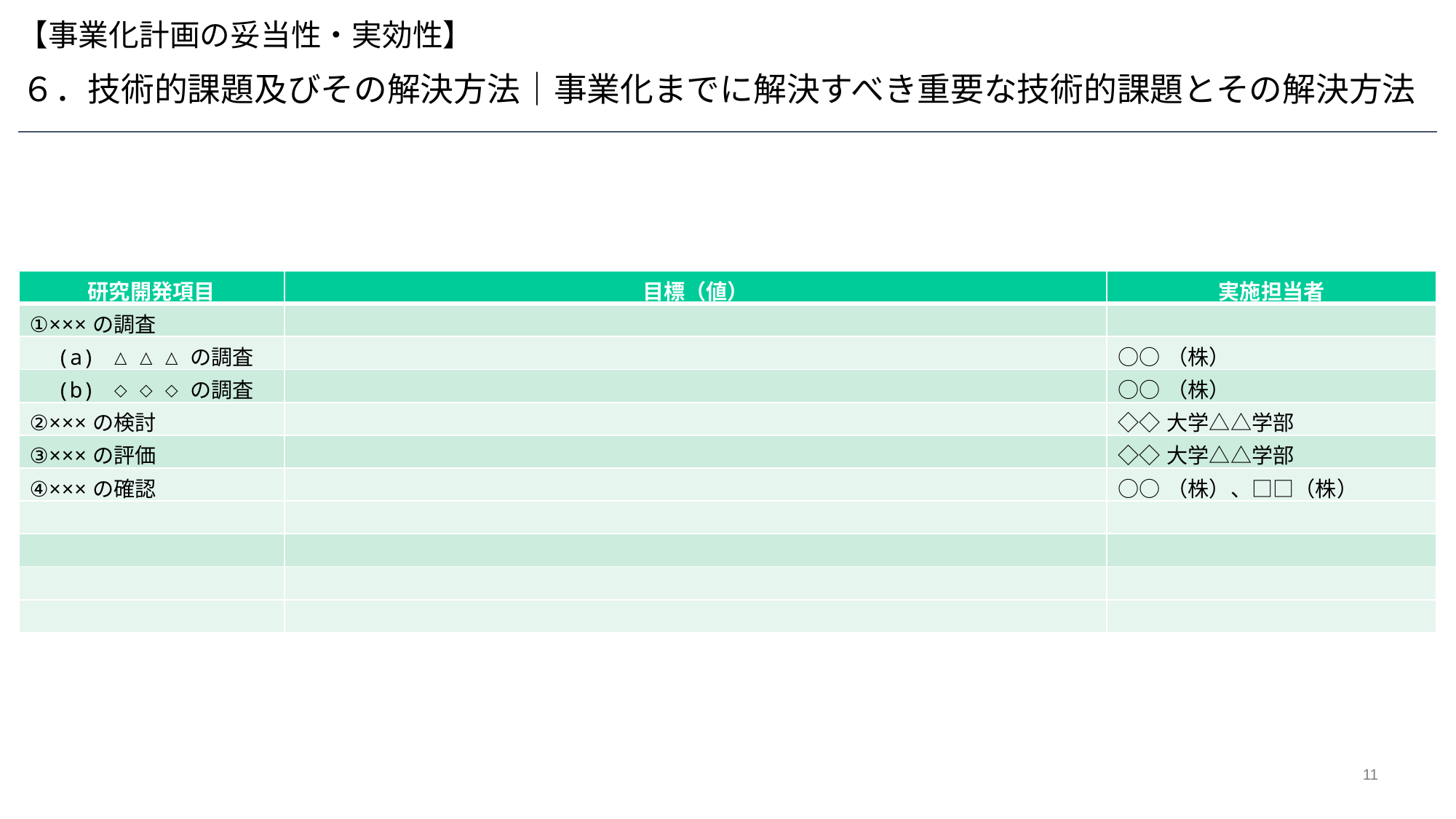

【事業化計画の妥当性・実効性】
６．技術的課題及びその解決方法｜事業化までに解決すべき重要な技術的課題とその解決方法
| 研究開発項目 | 目標（値） | 実施担当者 |
| --- | --- | --- |
| ①×××の調査 |  |  |
| (a) △△△の調査 |  | ○○（株） |
| (b) ◇◇◇の調査 |  | ○○（株） |
| ②×××の検討 |  | ◇◇大学△△学部 |
| ③×××の評価 |  | ◇◇大学△△学部 |
| ④×××の確認 |  | ○○（株）、□□（株） |
|  |  |  |
|  |  |  |
|  |  |  |
|  |  |  |